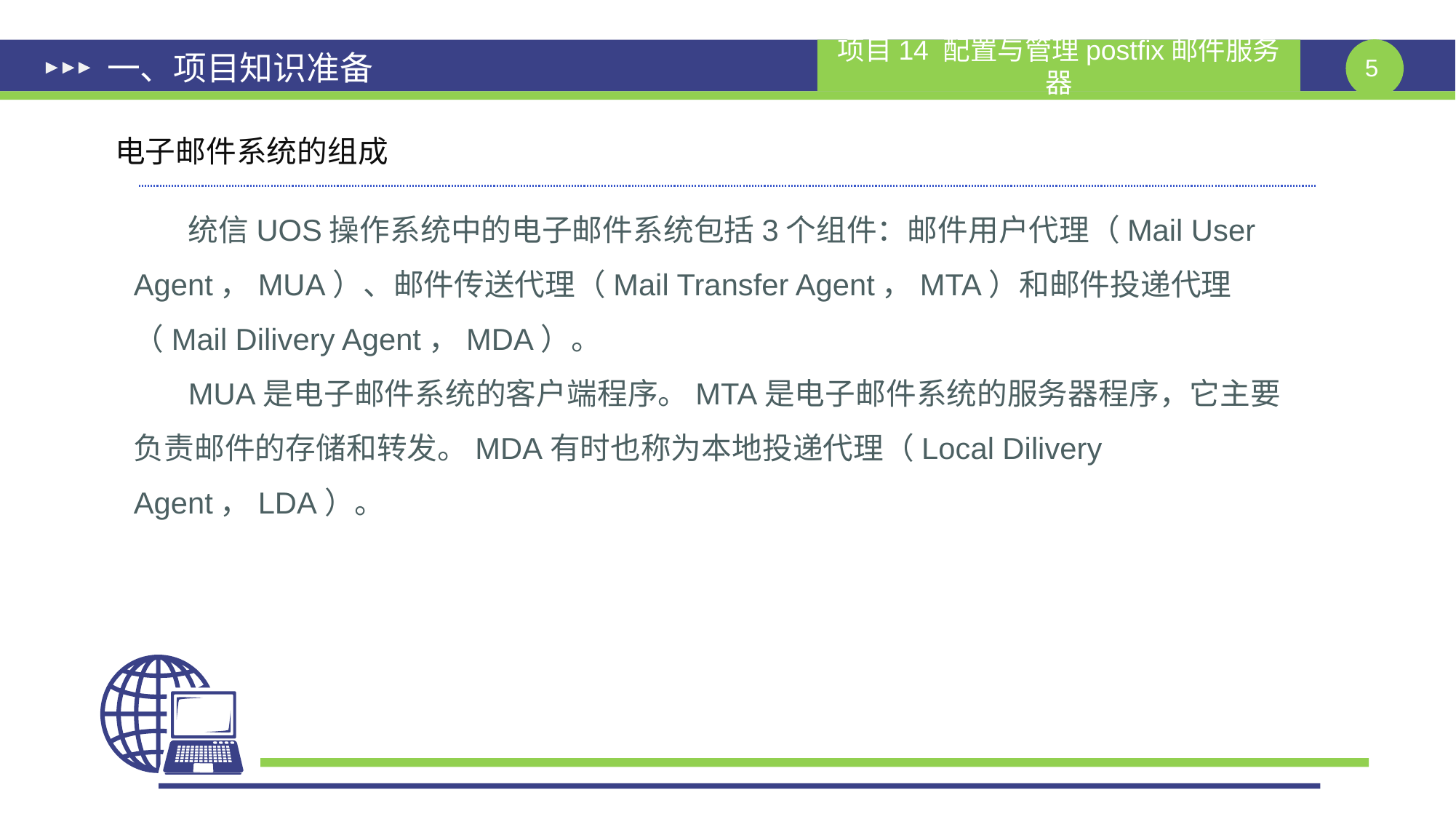

# 一、项目知识准备
电子邮件系统的组成

统信UOS操作系统中的电子邮件系统包括3个组件：邮件用户代理（Mail User Agent，MUA）、邮件传送代理（Mail Transfer Agent，MTA）和邮件投递代理（Mail Dilivery Agent，MDA）。
MUA是电子邮件系统的客户端程序。MTA是电子邮件系统的服务器程序，它主要负责邮件的存储和转发。MDA有时也称为本地投递代理（Local Dilivery Agent，LDA）。